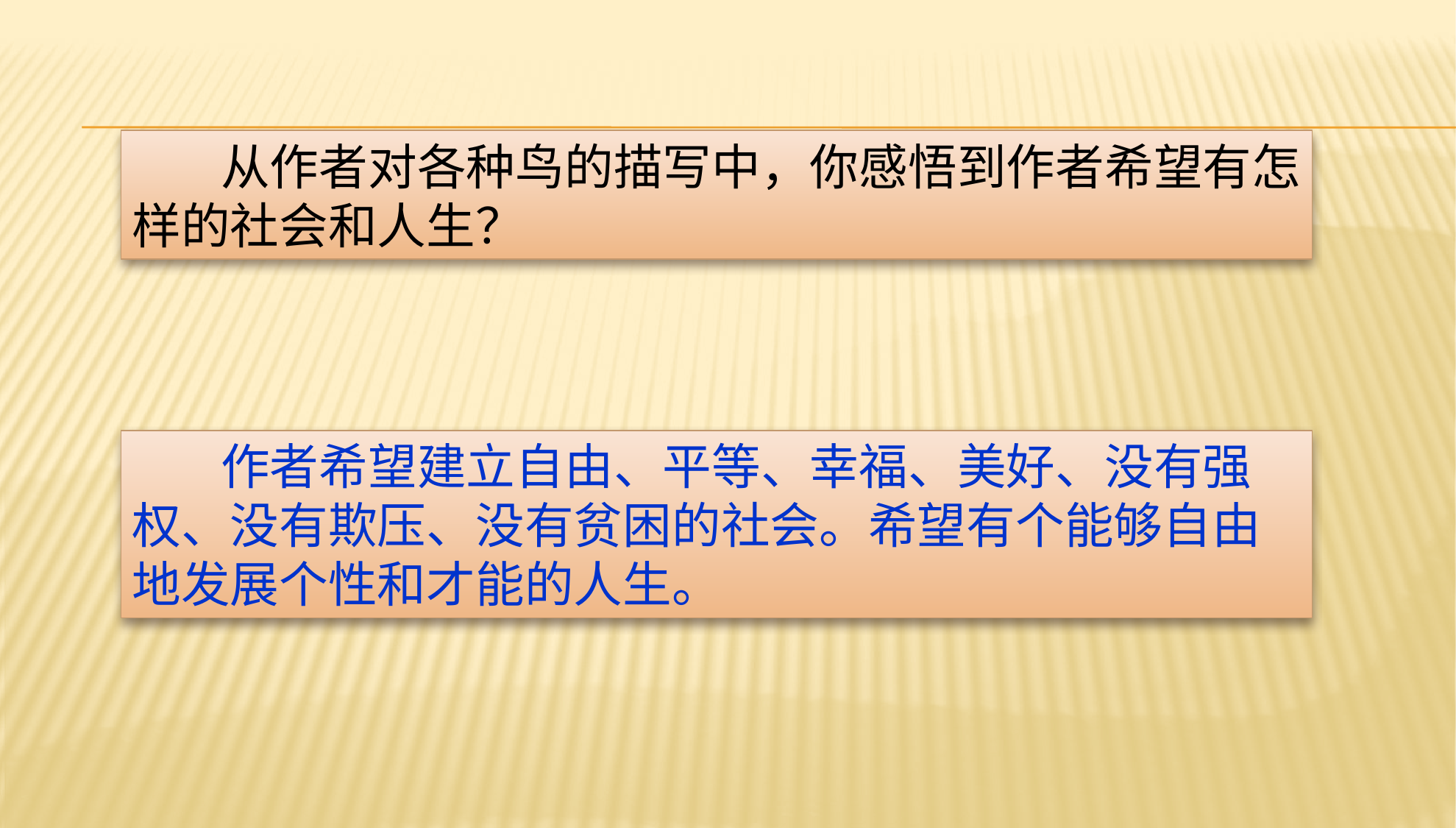

从作者对各种鸟的描写中，你感悟到作者希望有怎样的社会和人生？
       作者希望建立自由、平等、幸福、美好、没有强权、没有欺压、没有贫困的社会。希望有个能够自由地发展个性和才能的人生。